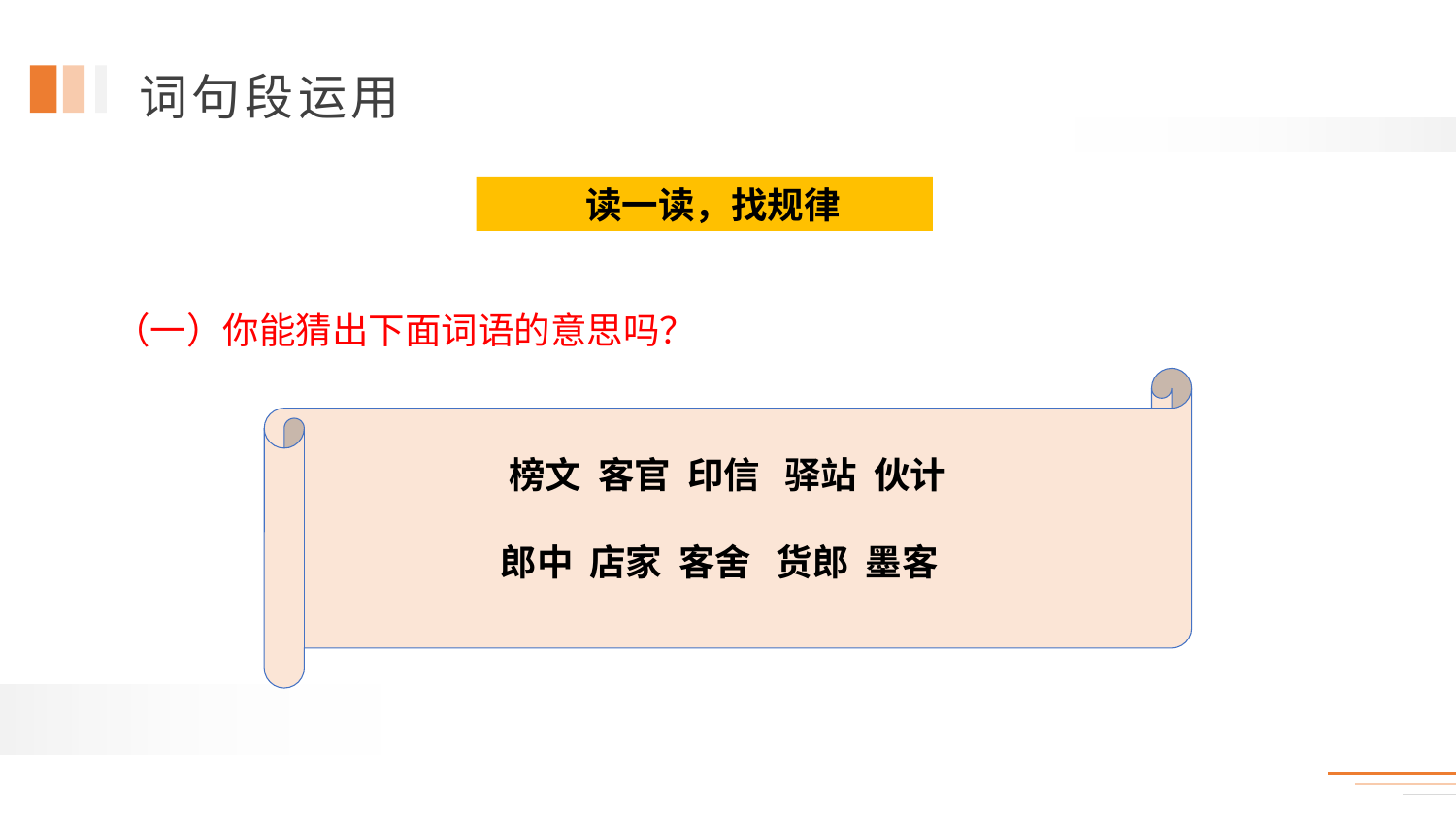

读一读，找规律
    （一）你能猜出下面词语的意思吗？

榜文  客官  印信   驿站  伙计

郎中  店家  客舍   货郎  墨客